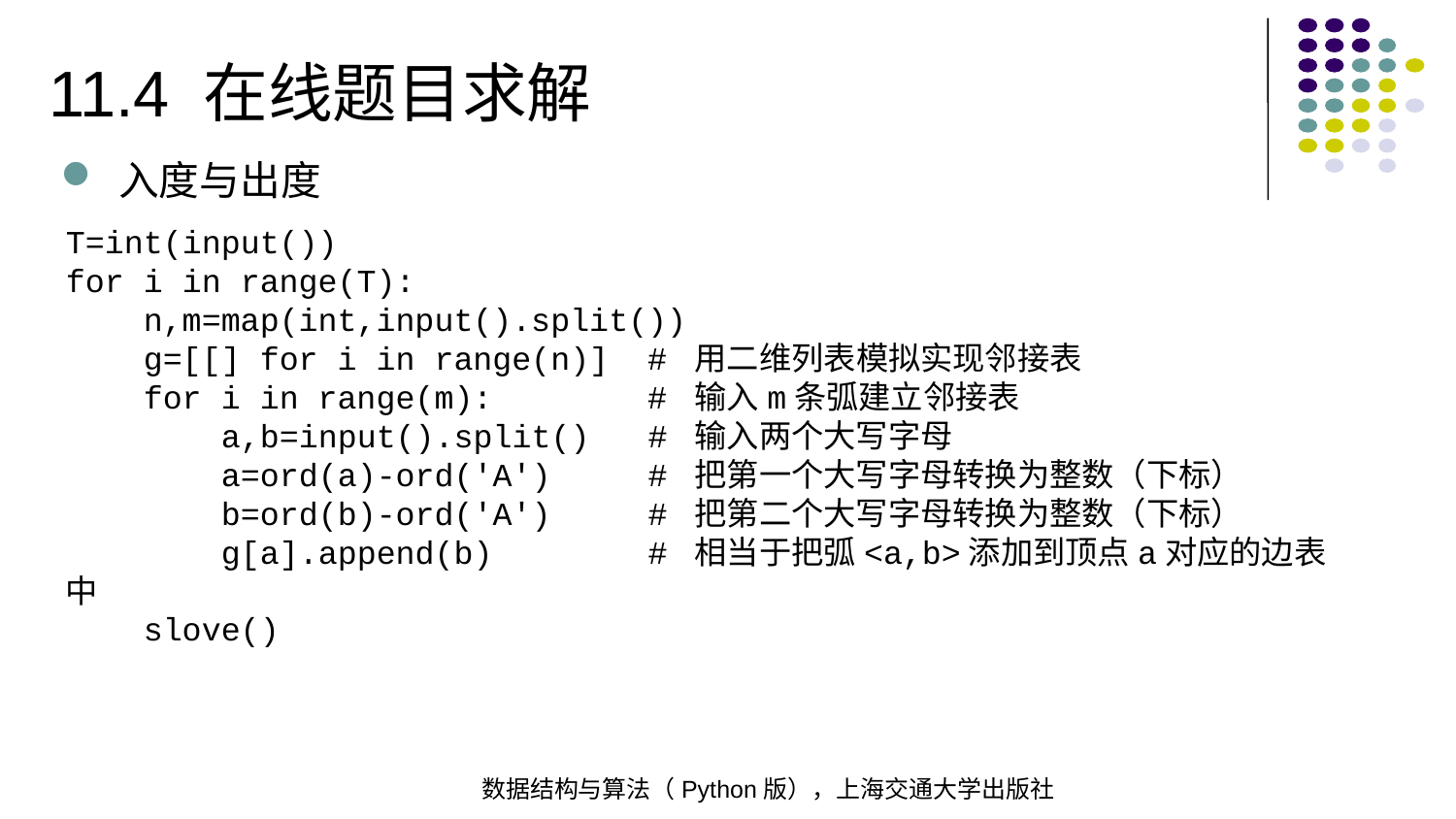

11.4 在线题目求解
入度与出度
T=int(input())
for i in range(T):
    n,m=map(int,input().split())
    g=[[] for i in range(n)]  # 用二维列表模拟实现邻接表
    for i in range(m):        # 输入m条弧建立邻接表
        a,b=input().split()   # 输入两个大写字母
        a=ord(a)-ord('A')     # 把第一个大写字母转换为整数（下标）
        b=ord(b)-ord('A')     # 把第二个大写字母转换为整数（下标）
        g[a].append(b)        # 相当于把弧<a,b>添加到顶点a对应的边表中
    slove()